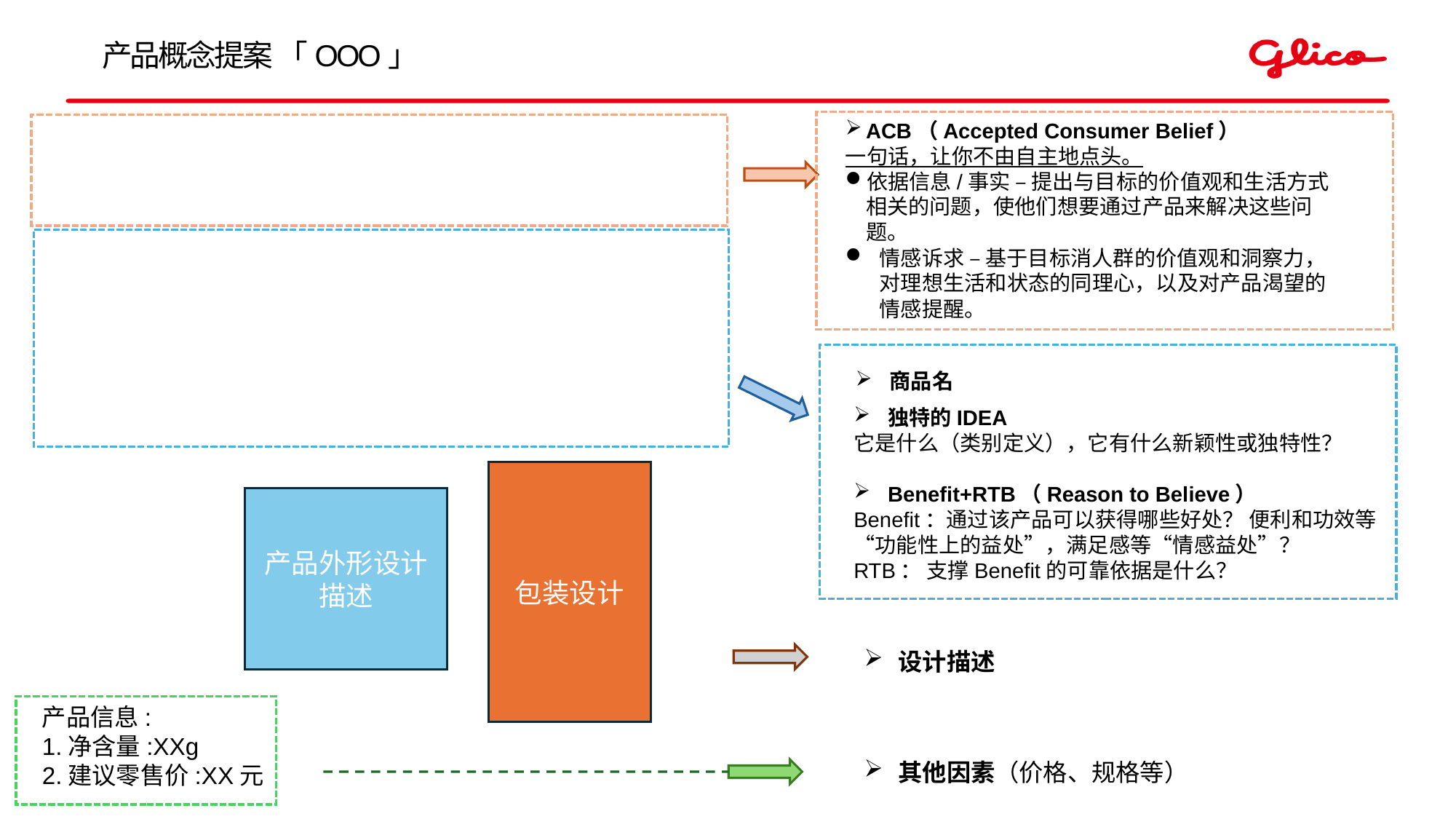

# 产品概念提案 「OOO」

ACB（Accepted Consumer Belief）
一句话，让你不由自主地点头。
依据信息/事实 – 提出与目标的价值观和生活方式相关的问题，使他们想要通过产品来解决这些问题。
情感诉求 – 基于目标消人群的价值观和洞察力，对理想生活和状态的同理心，以及对产品渴望的情感提醒。

商品名

独特的IDEA
它是什么（类别定义），它有什么新颖性或独特性？

Benefit+RTB（Reason to Believe）
Benefit：通过该产品可以获得哪些好处？ 便利和功效等“功能性上的益处”，满足感等“情感益处”？
RTB： 支撑Benefit的可靠依据是什么？

包装设计
产品外形设计描述
设计描述

产品信息:
1.净含量:XXg
2.建议零售价:XX元
其他因素（价格、规格等）